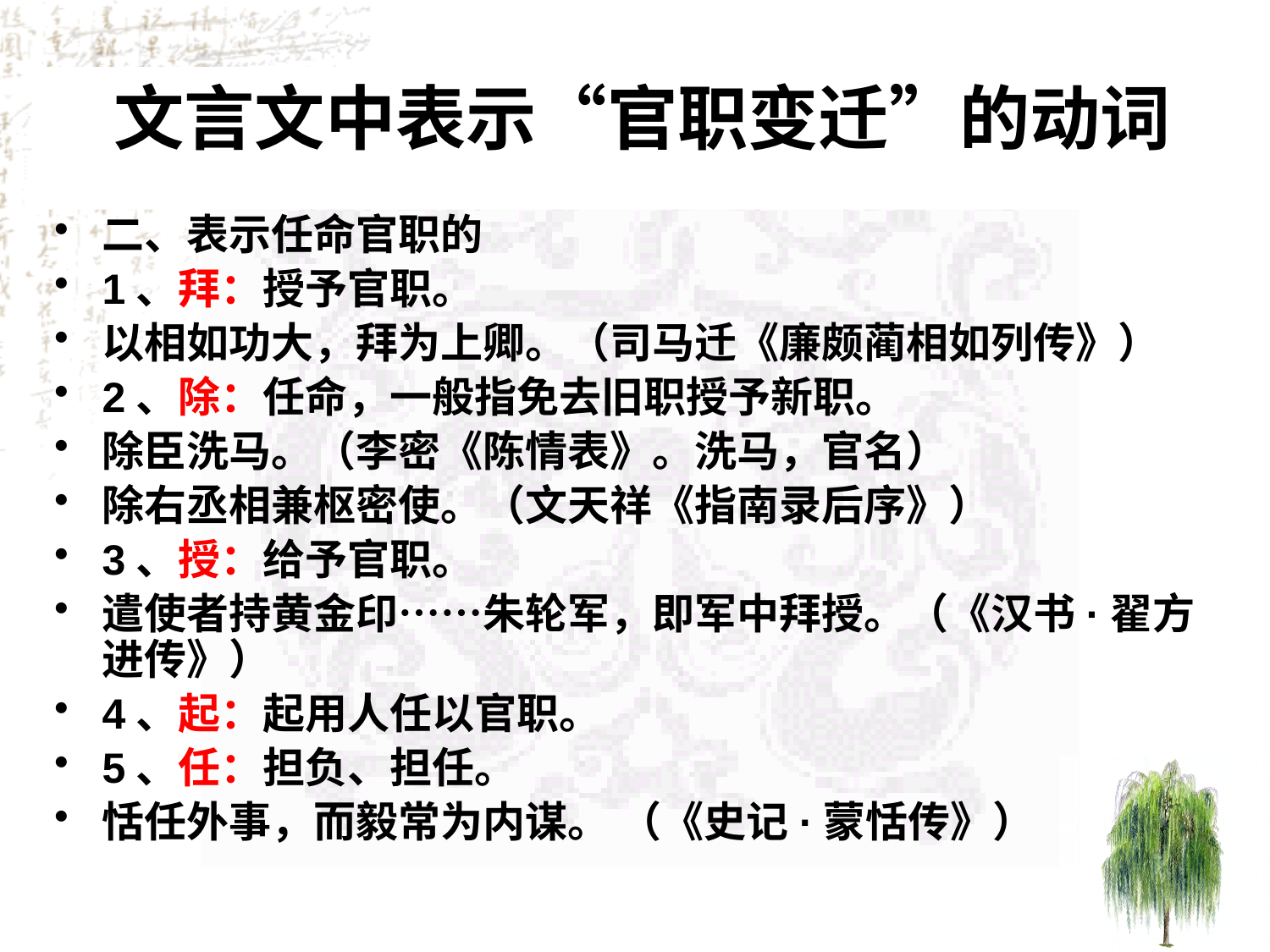

文言文中表示“官职变迁”的动词
二、表示任命官职的
1、拜：授予官职。
以相如功大，拜为上卿。（司马迁《廉颇蔺相如列传》）
2、除：任命，一般指免去旧职授予新职。
除臣洗马。（李密《陈情表》。洗马，官名）
除右丞相兼枢密使。（文天祥《指南录后序》）
3、授：给予官职。
遣使者持黄金印……朱轮军，即军中拜授。（《汉书·翟方进传》）
4、起：起用人任以官职。
5、任：担负、担任。
恬任外事，而毅常为内谋。 （《史记·蒙恬传》）